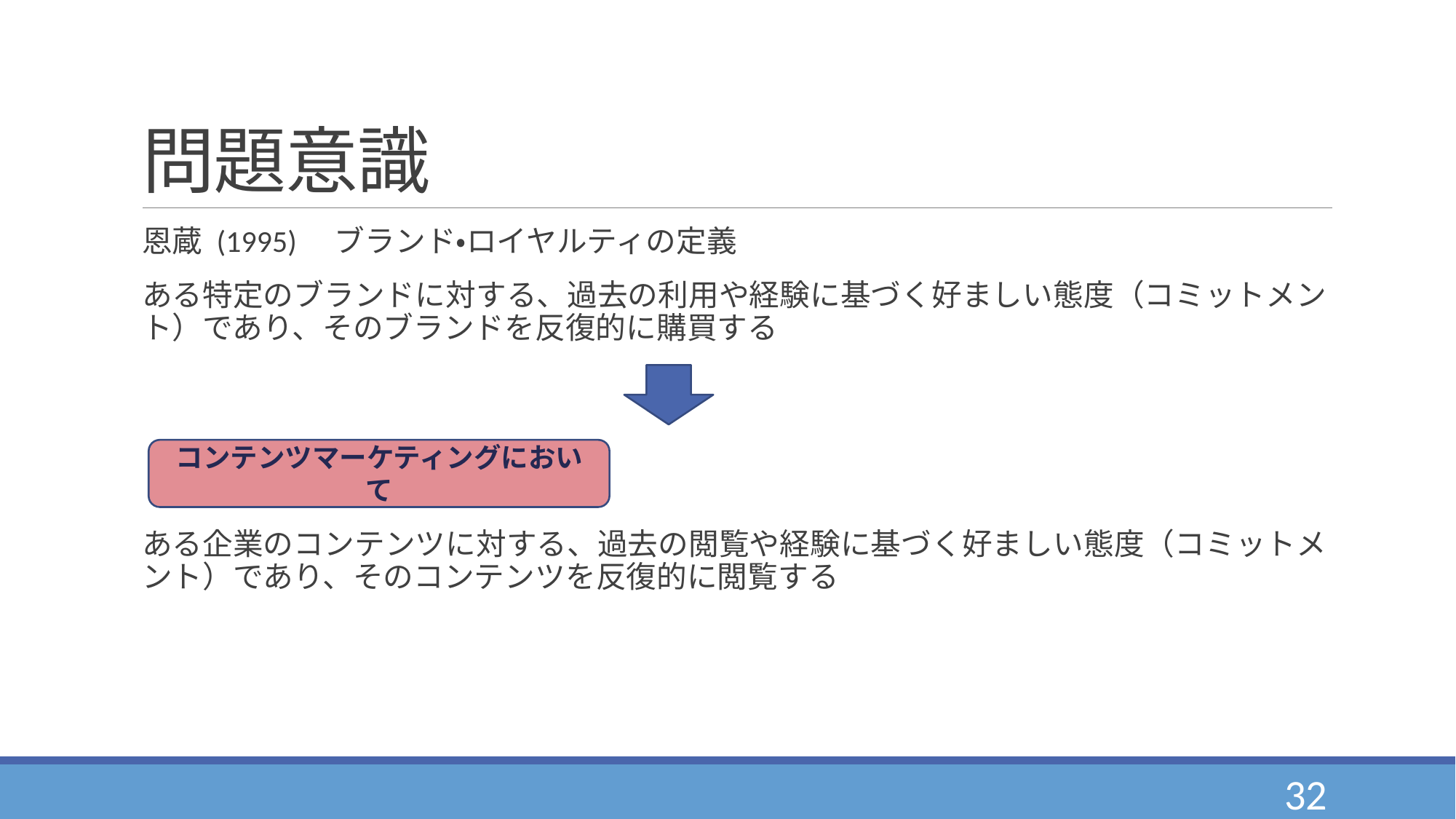

# 問題意識
恩蔵 (1995)　ブランド・ロイヤルティの定義
ある特定のブランドに対する、過去の利用や経験に基づく好ましい態度（コミットメント）であり、そのブランドを反復的に購買する

ある企業のコンテンツに対する、過去の閲覧や経験に基づく好ましい態度（コミットメント）であり、そのコンテンツを反復的に閲覧する

コンテンツマーケティングにおいて
32